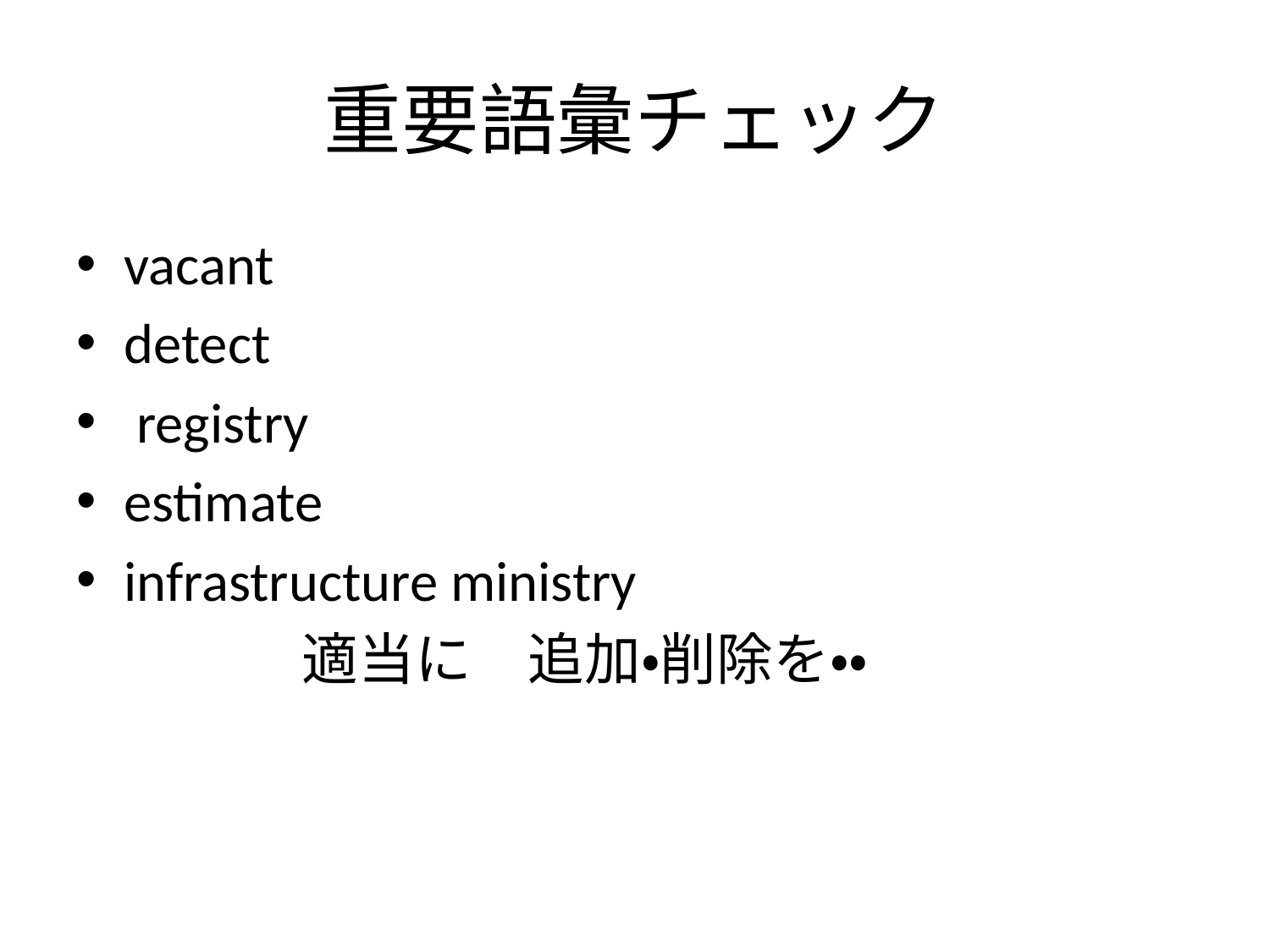

# 重要語彙チェック
vacant
detect
 registry
estimate
infrastructure ministry
　　　　適当に　追加・削除を・・